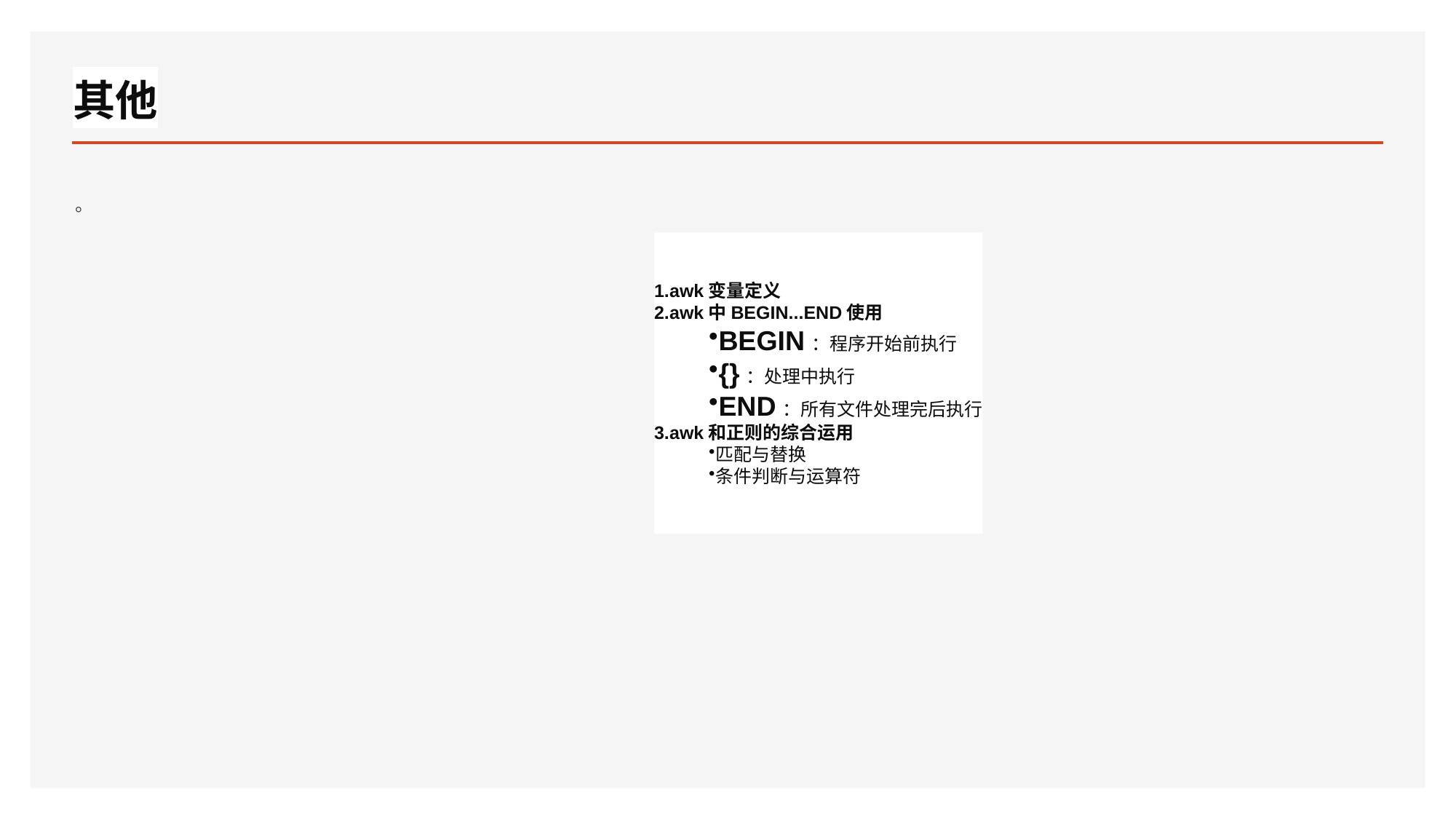

# 其他
。

awk变量定义
awk中BEGIN...END使用
BEGIN：程序开始前执行
{}：处理中执行
END：所有文件处理完后执行
awk和正则的综合运用
匹配与替换
条件判断与运算符